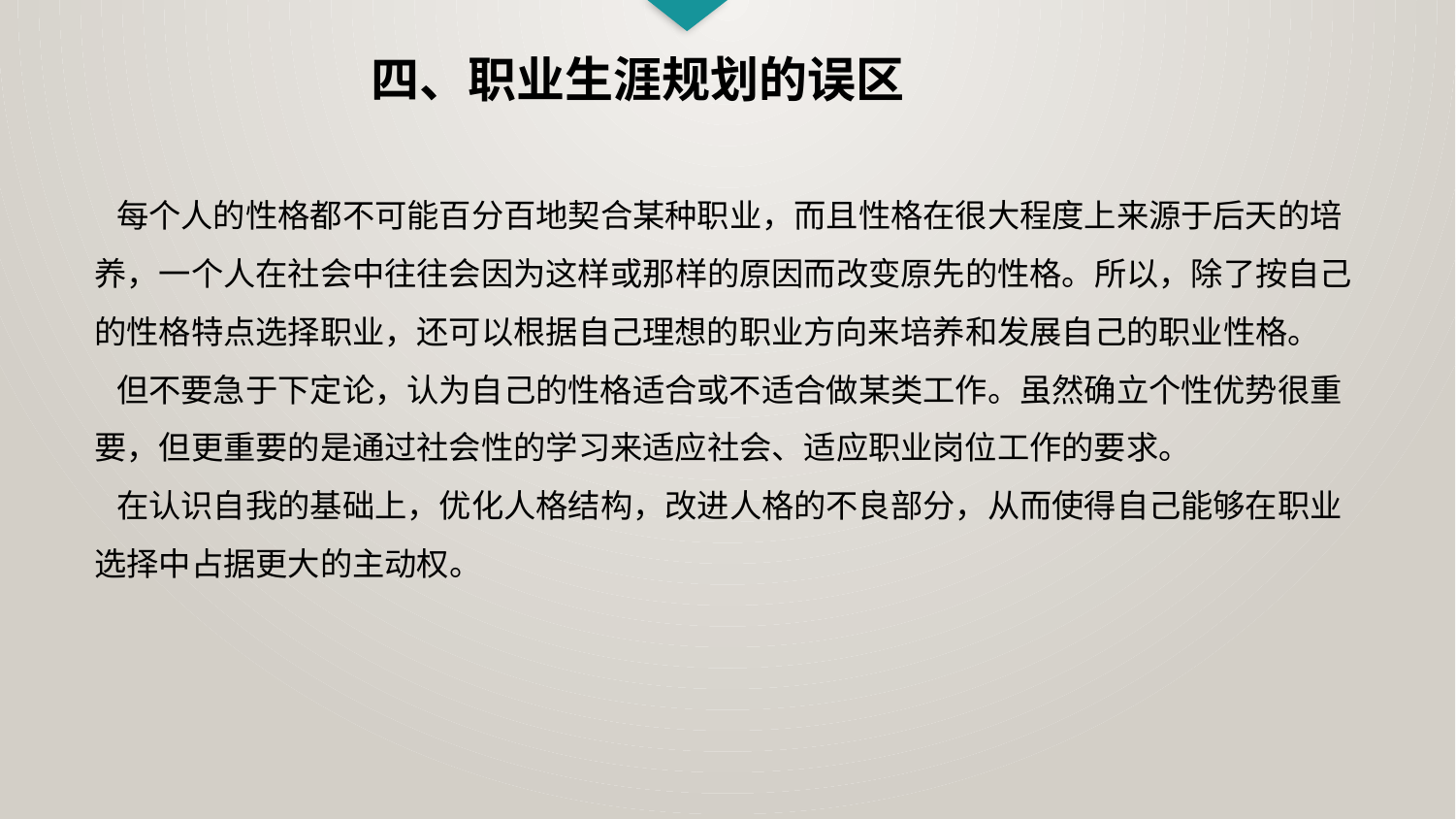

四、职业生涯规划的误区
  每个人的性格都不可能百分百地契合某种职业，而且性格在很大程度上来源于后天的培养，一个人在社会中往往会因为这样或那样的原因而改变原先的性格。所以，除了按自己的性格特点选择职业，还可以根据自己理想的职业方向来培养和发展自己的职业性格。
  但不要急于下定论，认为自己的性格适合或不适合做某类工作。虽然确立个性优势很重要，但更重要的是通过社会性的学习来适应社会、适应职业岗位工作的要求。
  在认识自我的基础上，优化人格结构，改进人格的不良部分，从而使得自己能够在职业选择中占据更大的主动权。
36